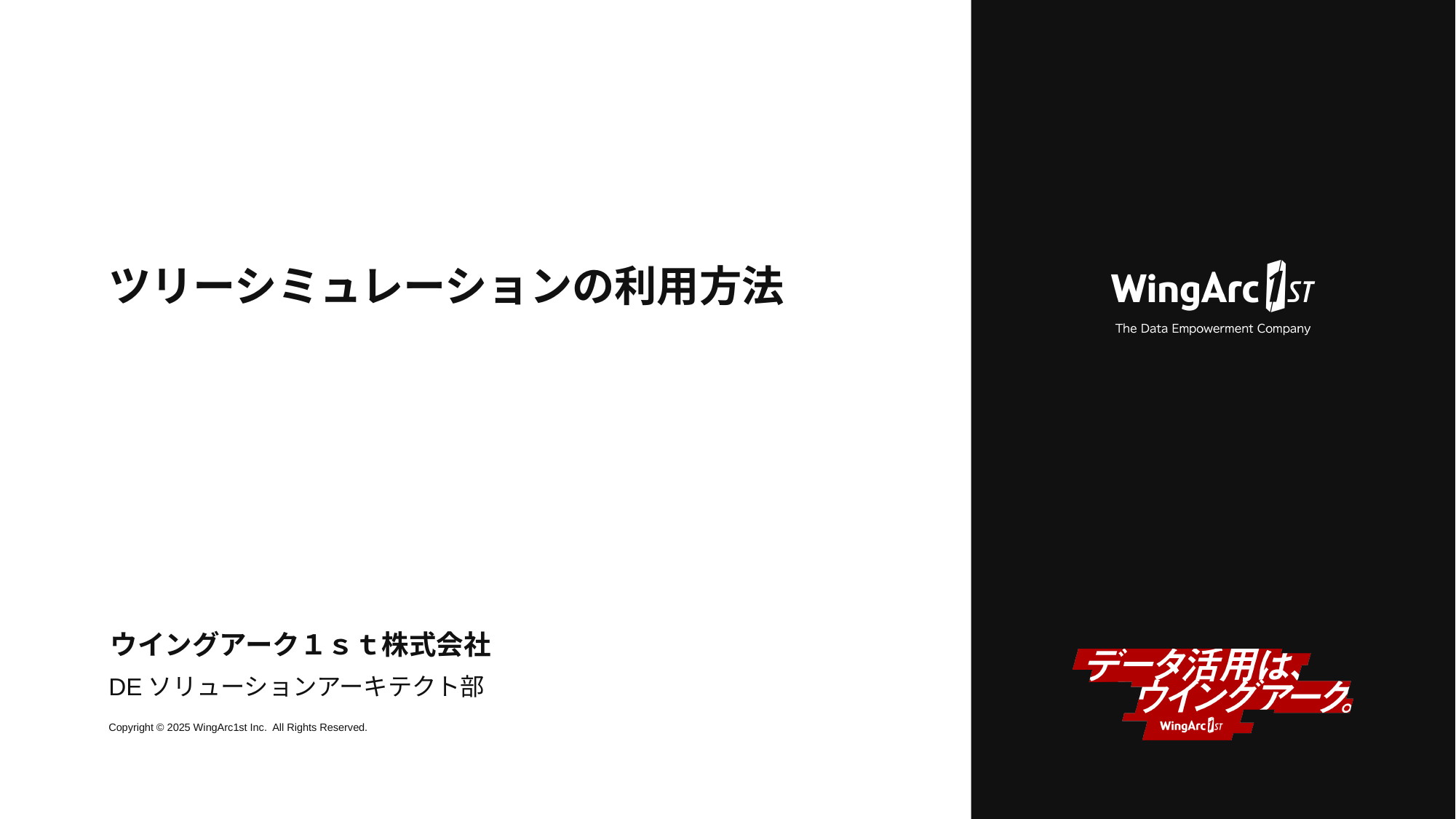

# ツリーシミュレーションの利用方法
DEソリューションアーキテクト部
Copyright © 2025 WingArc1st Inc.  All Rights Reserved.